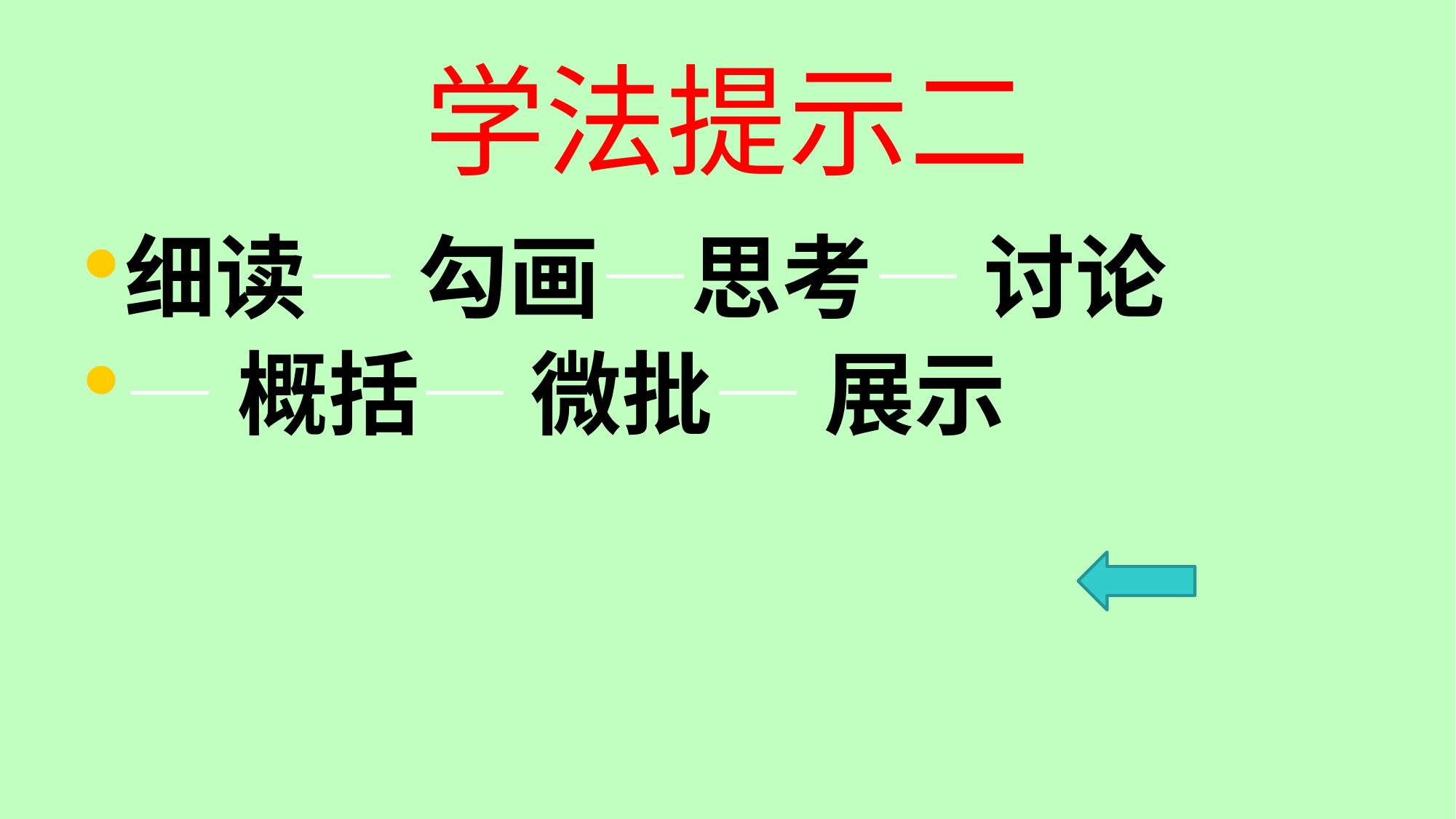

# 学法提示二
细读— 勾画—思考— 讨论
—概括— 微批— 展示